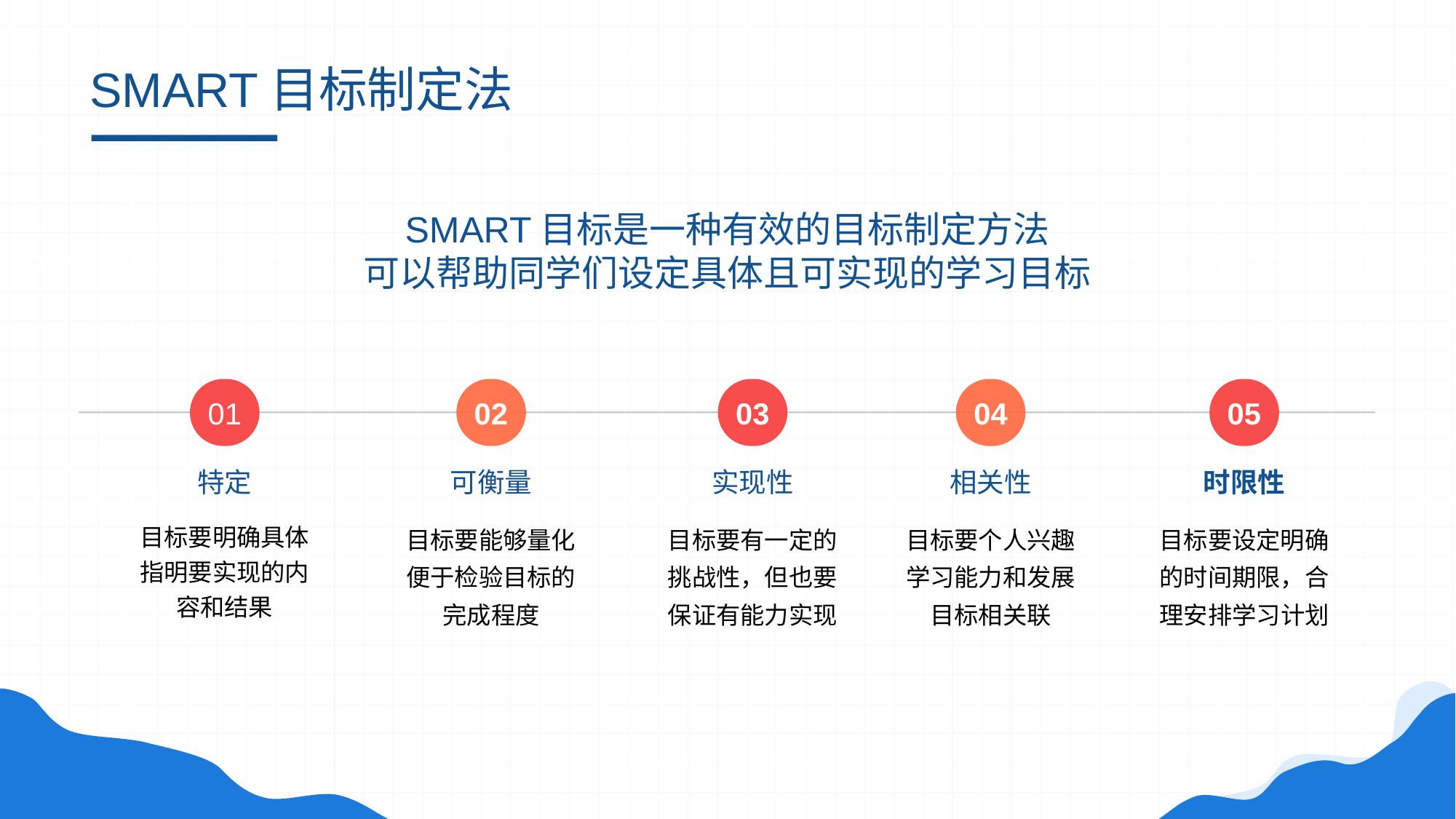

# SMART目标制定法
SMART目标是一种有效的目标制定方法
可以帮助同学们设定具体且可实现的学习目标
01
特定
目标要明确具体指明要实现的内容和结果
02
可衡量
目标要能够量化便于检验目标的完成程度
03
实现性
目标要有一定的挑战性，但也要保证有能力实现
04
相关性
目标要个人兴趣学习能力和发展目标相关联
05
时限性
目标要设定明确的时间期限，合理安排学习计划